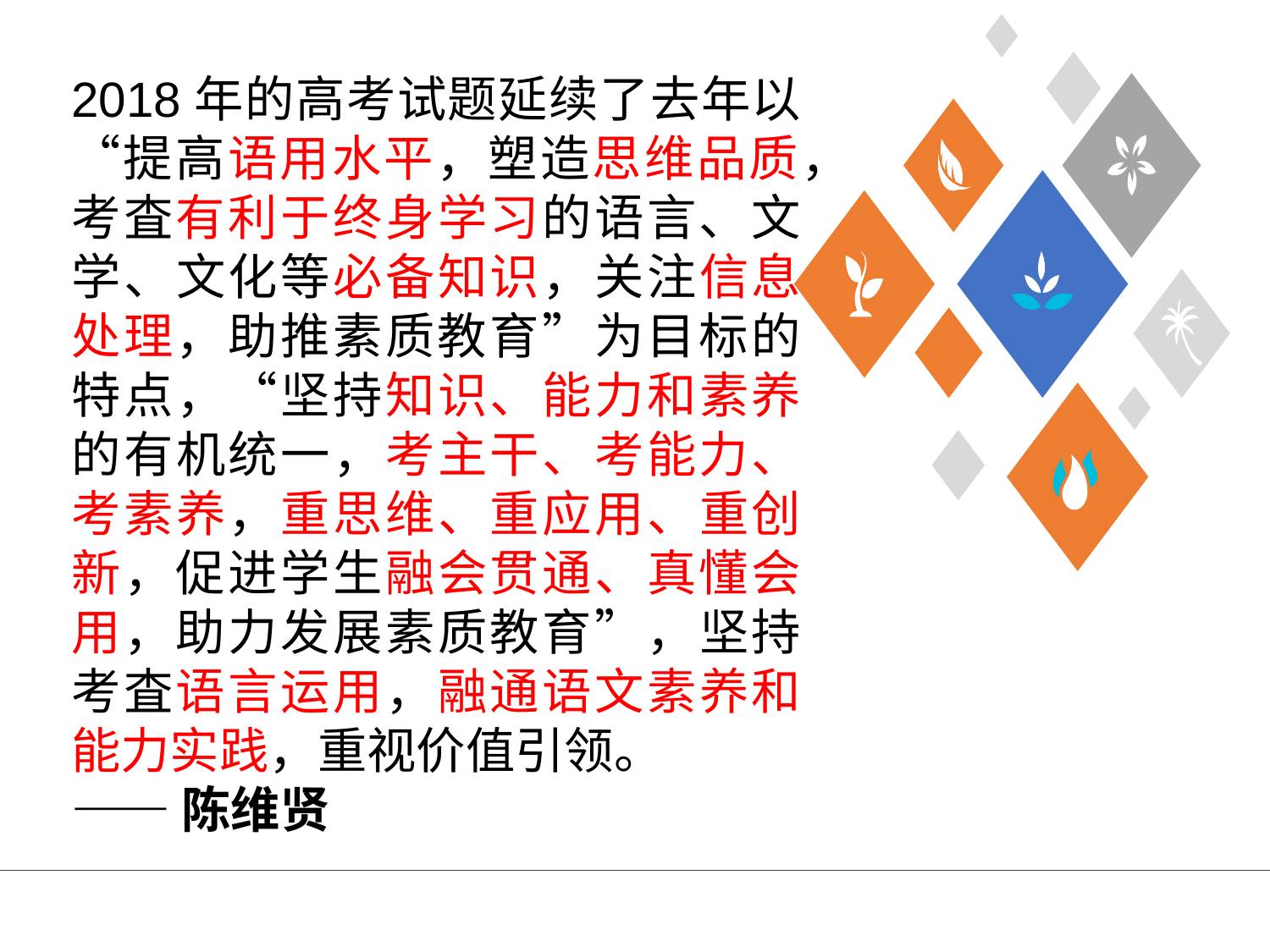

2018年的高考试题延续了去年以“提高语用水平，塑造思维品质，考査有利于终身学习的语言、文学、文化等必备知识，关注信息处理，助推素质教育”为目标的特点，“坚持知识、能力和素养的有机统一，考主干、考能力、考素养，重思维、重应用、重创新，促进学生融会贯通、真懂会用，助力发展素质教育”，坚持考査语言运用，融通语文素养和能力实践，重视价值引领。
——陈维贤